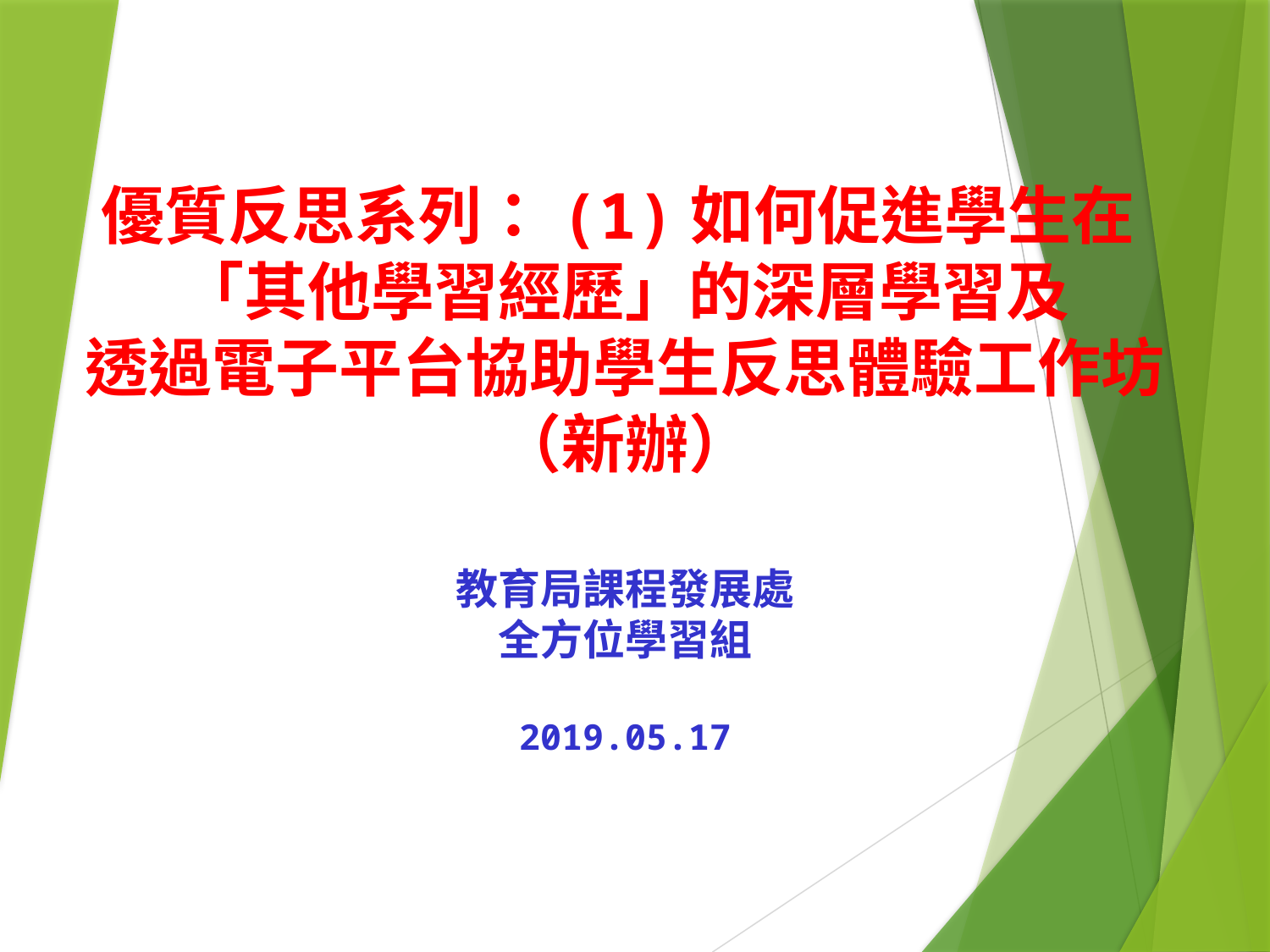

# 優質反思系列：(1)如何促進學生在  「其他學習經歷」的深層學習及 透過電子平台協助學生反思體驗工作坊（新辦）
教育局課程發展處
全方位學習組

2019.05.17